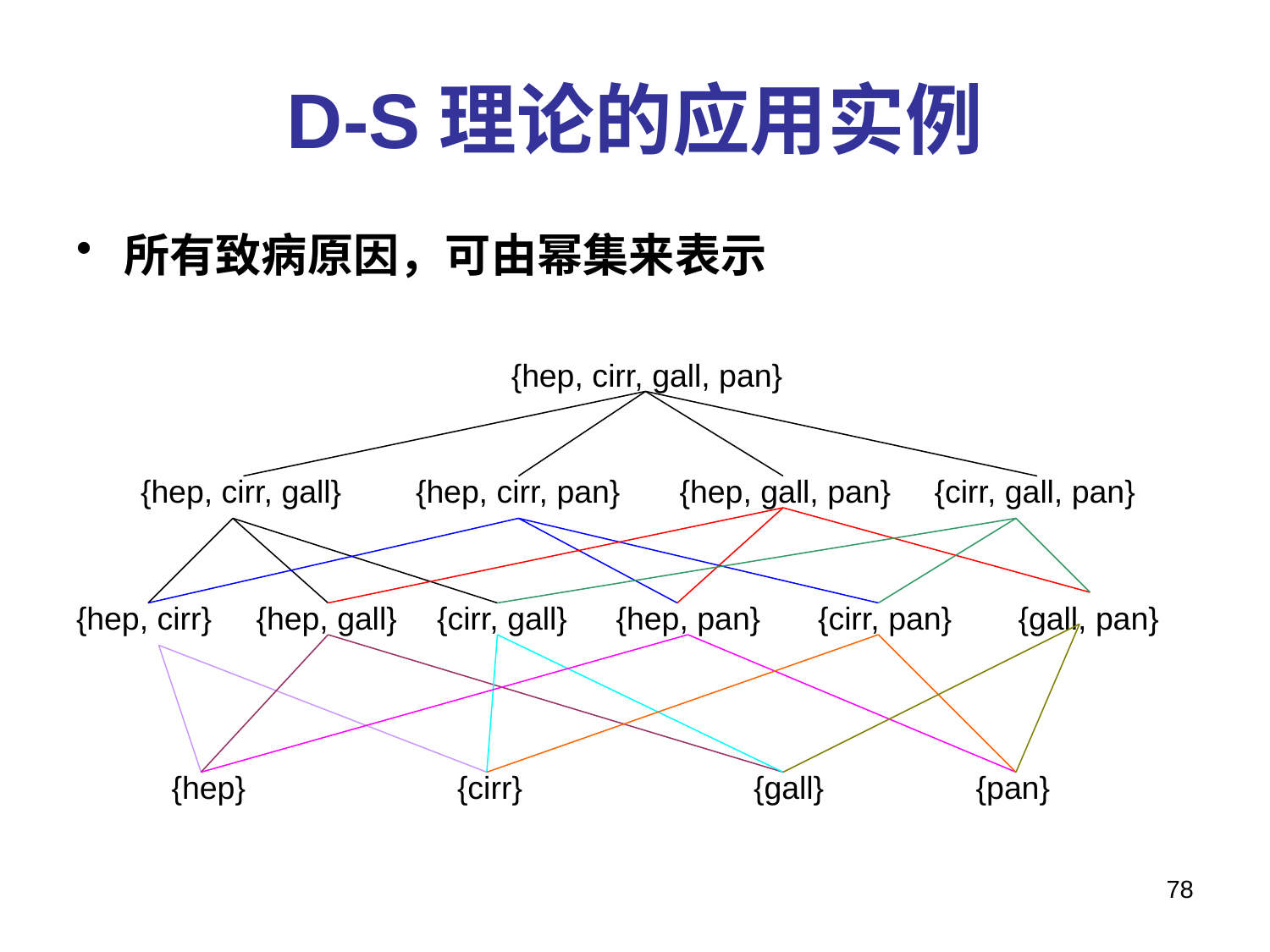

# D-S理论的应用实例
所有致病原因，可由幂集来表示
{hep, cirr, gall, pan}

{hep, cirr, gall}
{hep, cirr, pan}
{hep, gall, pan}
{cirr, gall, pan}

{hep, cirr}
{hep, gall}
{cirr, gall}
{hep, pan}
{cirr, pan}
{gall, pan}

{hep}
{cirr}
{gall}
{pan}
78